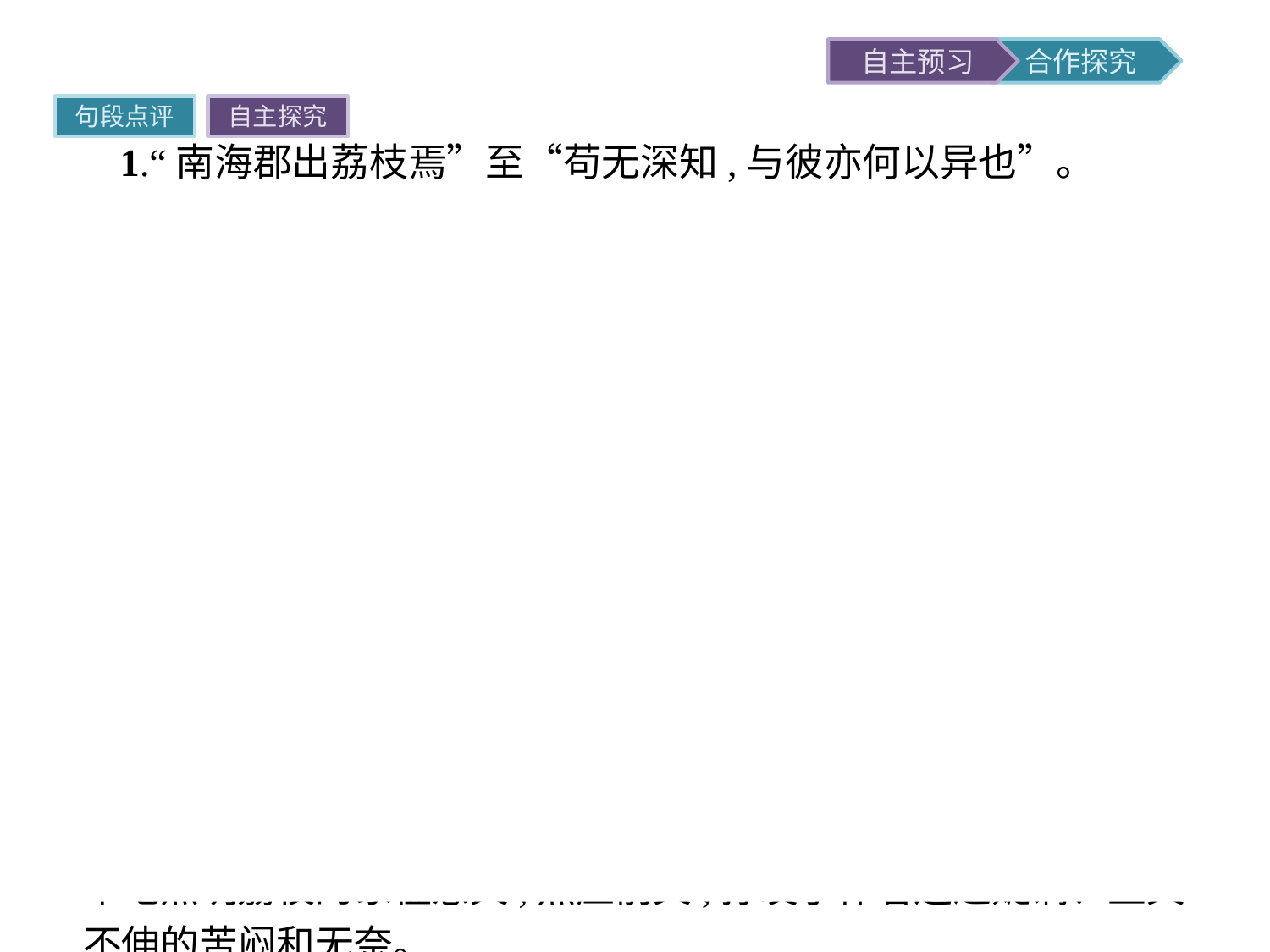

句段点评
自主探究
1.“南海郡出荔枝焉”至“苟无深知,与彼亦何以异也”。
点评此段交代为荔枝作赋的缘由。荔枝“百果之中,无一可比”,却生活在偏远之地,无人了解,无人赏识。就如同仁人志士虽满腹经纶,却无用武之地。作者盛赞荔枝,就是盛赞有才德的仁人志士;写荔枝的不幸遭遇,就是暗喻仁人志士的不幸遭遇。这种托物言志的写法使文章内容、主旨表现得含蓄而蕴藉,比直接抒情更有一种耐人寻味的美感。作者先介绍荔枝的产地、果实,重点突出果实的味道,并与葡萄、龙眼作对比,说明它的与众不同。然后点出“诸公莫之知,而固未之信”,为后文“夫物以不知而轻,味以无比而疑,远不可验,终然永屈。况士有未效之用,而身在无誉之间,苟无深知,与彼亦何以异也”的议论设下伏笔。写彭城刘侯也颇有深意,刘侯因“弱年迁累”而得见荔枝,其暗示之意极为明显:荔枝的命运与被贬谪者的命运是相通的。最后顺理成章地点明荔枝的象征意义,照应前文,抒发了作者连遭贬谪、正义不伸的苦闷和无奈。